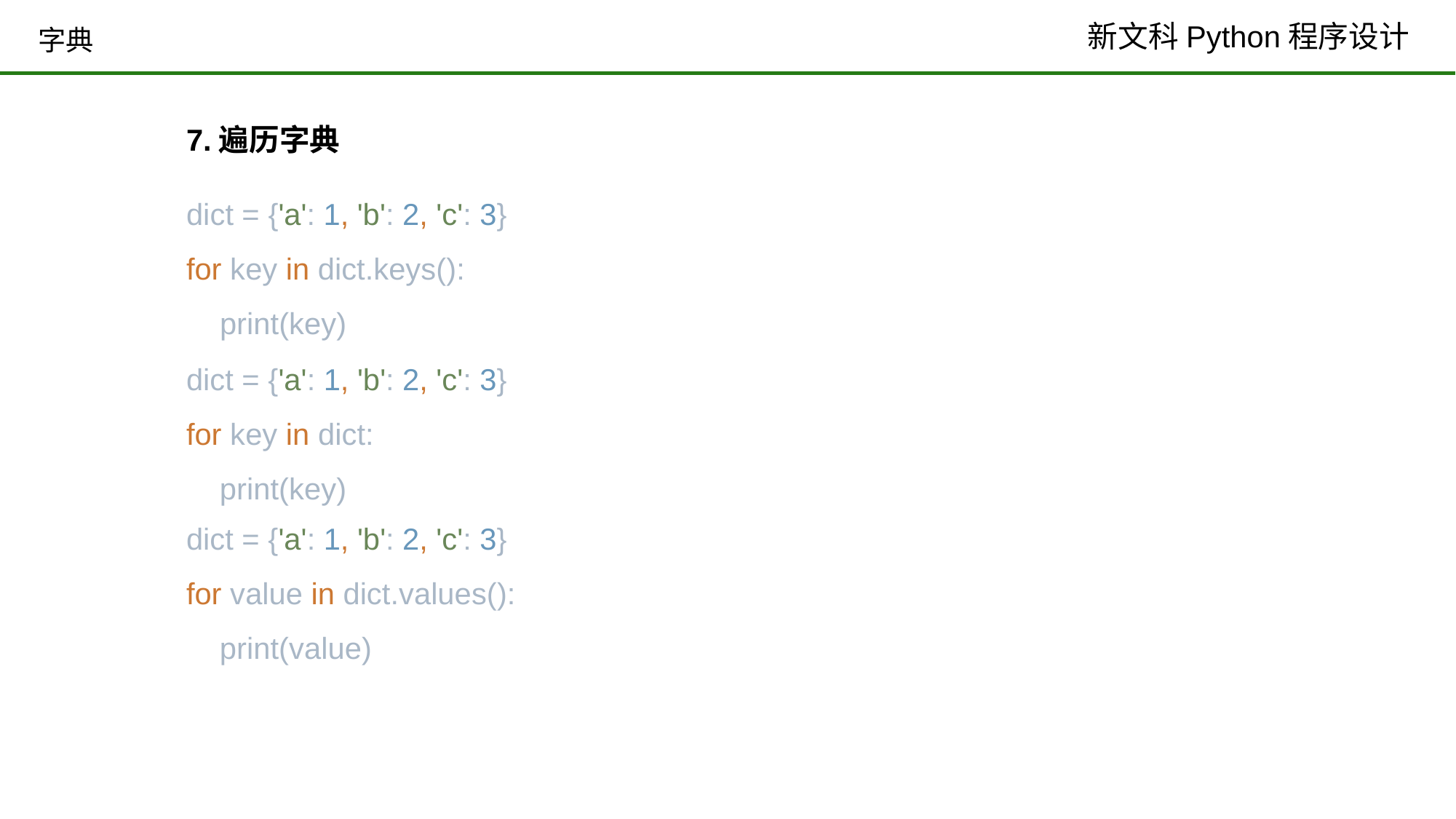

# 字典
7.遍历字典
dict = {'a': 1, 'b': 2, 'c': 3}
for key in dict.keys():
    print(key)
dict = {'a': 1, 'b': 2, 'c': 3}
for key in dict:
    print(key)
dict = {'a': 1, 'b': 2, 'c': 3}
for value in dict.values():
    print(value)